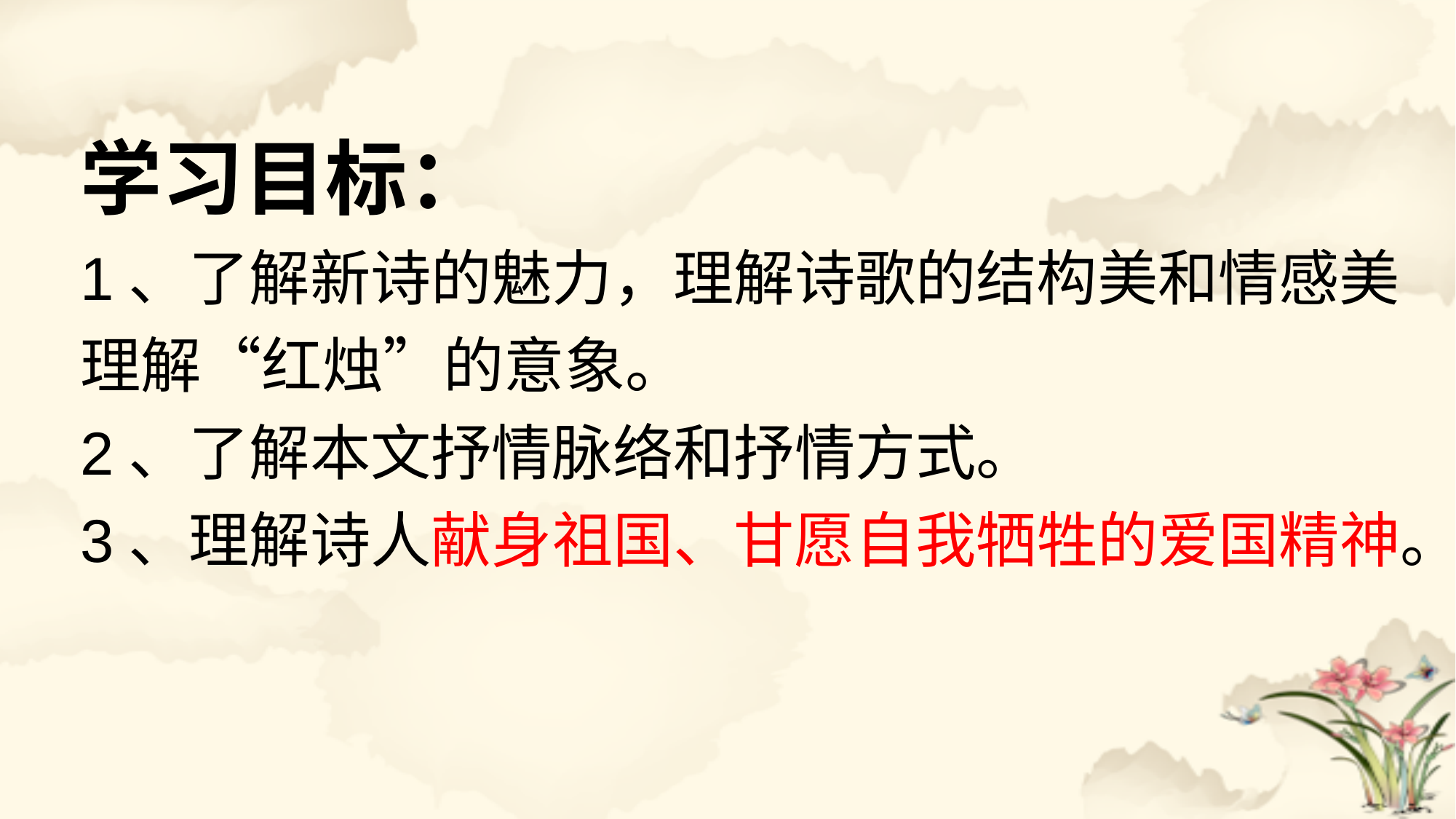

学习目标：
1、了解新诗的魅力，理解诗歌的结构美和情感美
理解“红烛”的意象。
2、了解本文抒情脉络和抒情方式。
3、理解诗人献身祖国、甘愿自我牺牲的爱国精神。